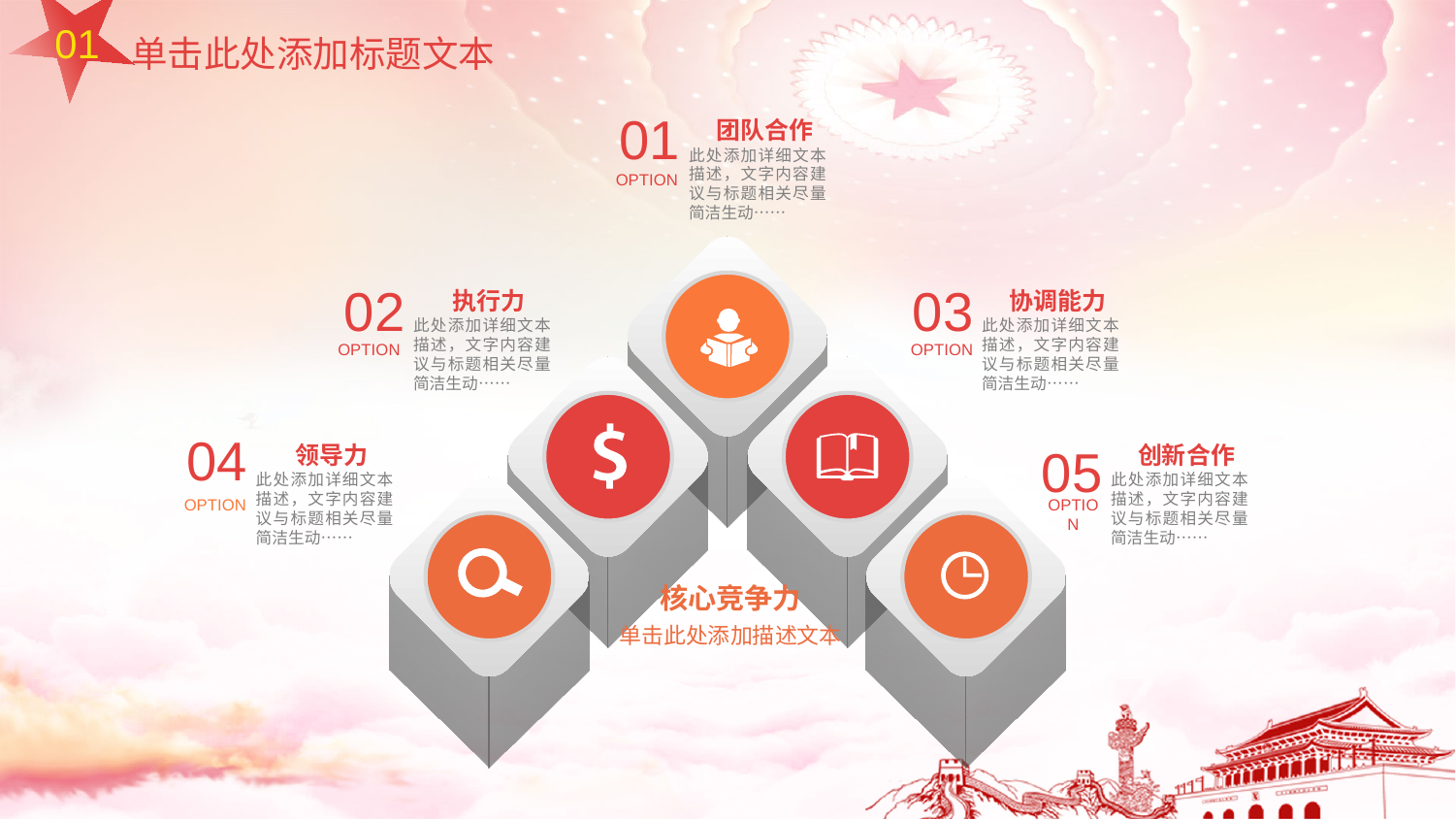

01
单击此处添加标题文本
01
OPTION
团队合作
此处添加详细文本描述，文字内容建议与标题相关尽量简洁生动……

02
OPTION
执行力
此处添加详细文本描述，文字内容建议与标题相关尽量简洁生动……
03
OPTION
协调能力
此处添加详细文本描述，文字内容建议与标题相关尽量简洁生动……
04
OPTION
领导力
此处添加详细文本描述，文字内容建议与标题相关尽量简洁生动……
05
OPTION
创新合作
此处添加详细文本描述，文字内容建议与标题相关尽量简洁生动……
核心竞争力
单击此处添加描述文本